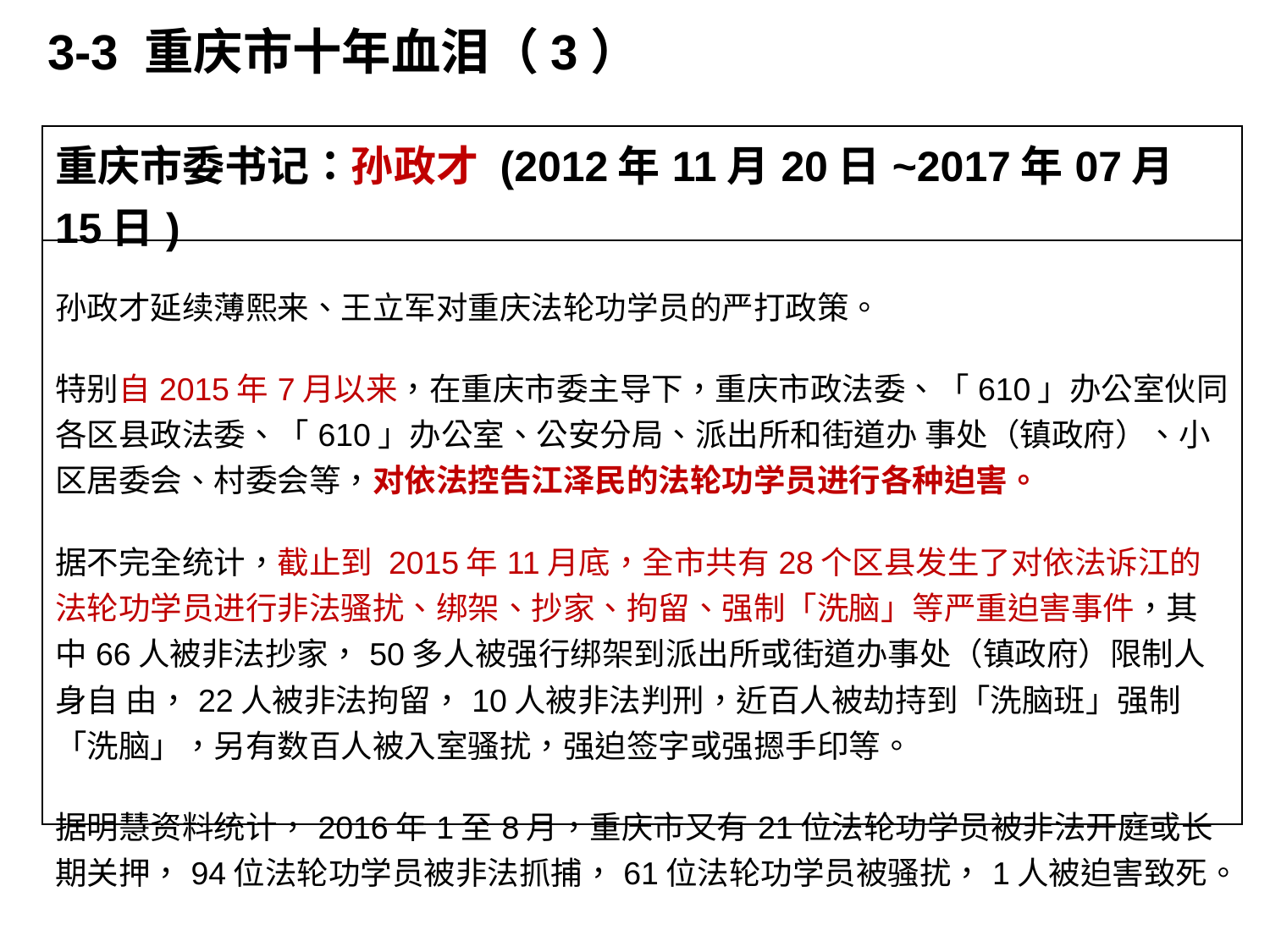

3-3 重庆市十年血泪（3）
| 重庆市委书记：孙政才 (2012年11月20日~2017年07月15日) |
| --- |
| 孙政才延续薄熙来、王立军对重庆法轮功学员的严打政策。 特别自2015年7月以来，在重庆市委主导下，重庆市政法委、「610」办公室伙同各区县政法委、「610」办公室、公安分局、派出所和街道办 事处（镇政府）、小区居委会、村委会等，对依法控告江泽民的法轮功学员进行各种迫害。 据不完全统计，截止到 2015年11月底，全市共有28个区县发生了对依法诉江的法轮功学员进行非法骚扰、绑架、抄家、拘留、强制「洗脑」等严重迫害事件，其中66人被非法抄家，50多人被强行绑架到派出所或街道办事处（镇政府）限制人身自 由，22人被非法拘留，10人被非法判刑，近百人被劫持到「洗脑班」强制「洗脑」，另有数百人被入室骚扰，强迫签字或强摁手印等。 据明慧资料统计，2016年1至8月，重庆市又有21位法轮功学员被非法开庭或长期关押，94位法轮功学员被非法抓捕，61位法轮功学员被骚扰，1人被迫害致死。 |